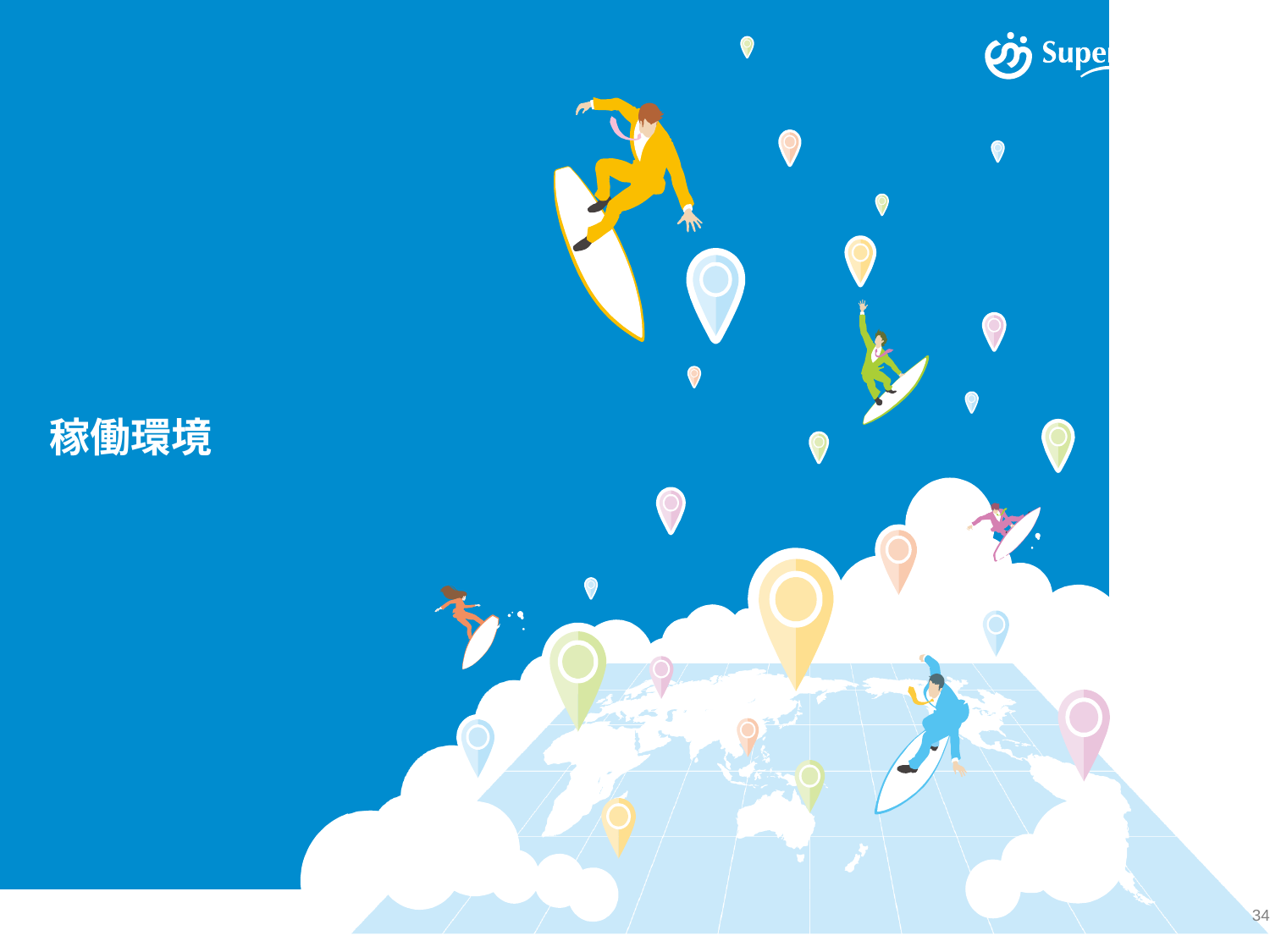

# 稼働環境
©  SuperStream Inc. All rights reserved.
34